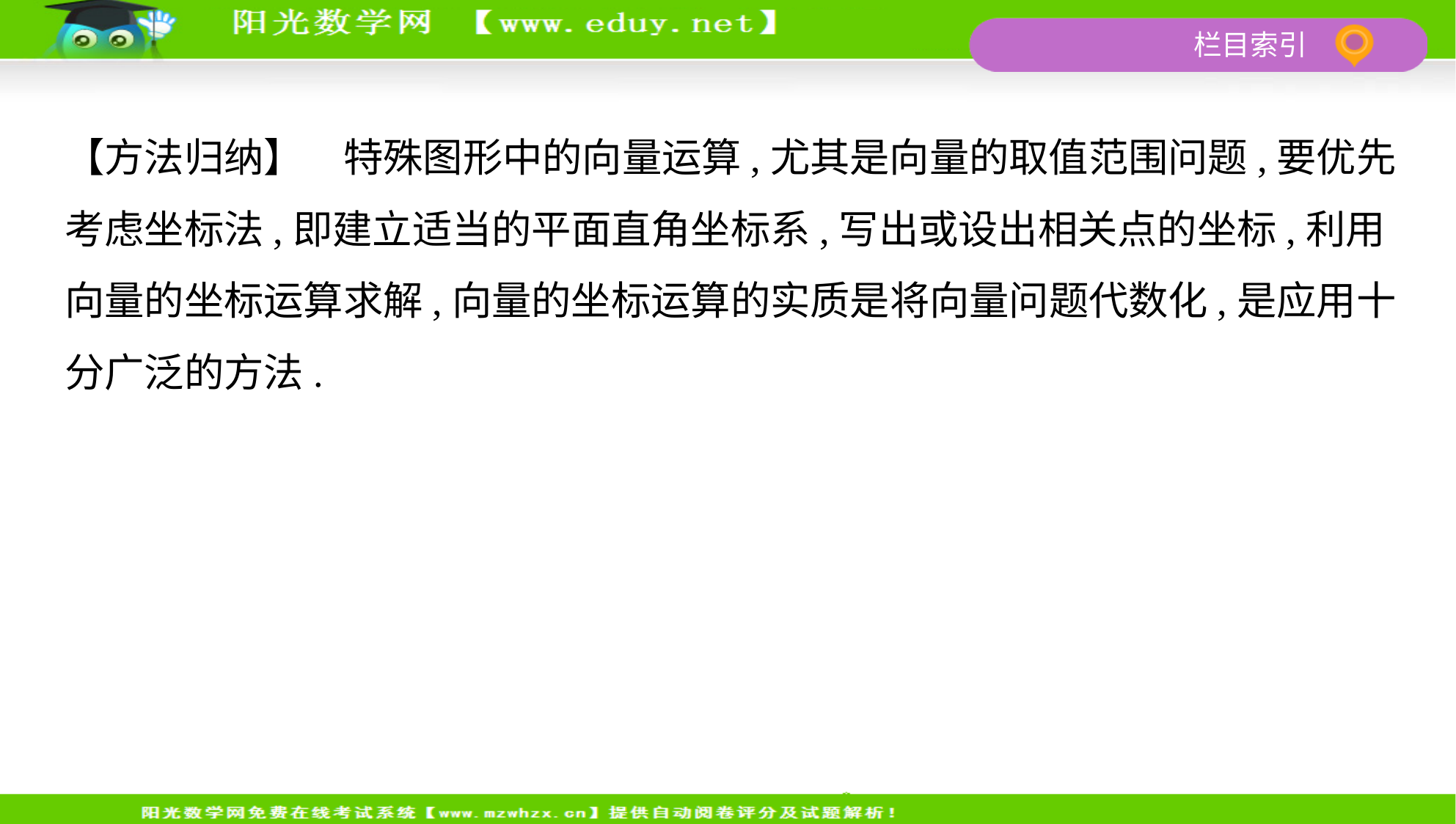

【方法归纳】　特殊图形中的向量运算,尤其是向量的取值范围问题,要优先
考虑坐标法,即建立适当的平面直角坐标系,写出或设出相关点的坐标,利用
向量的坐标运算求解,向量的坐标运算的实质是将向量问题代数化,是应用十
分广泛的方法.